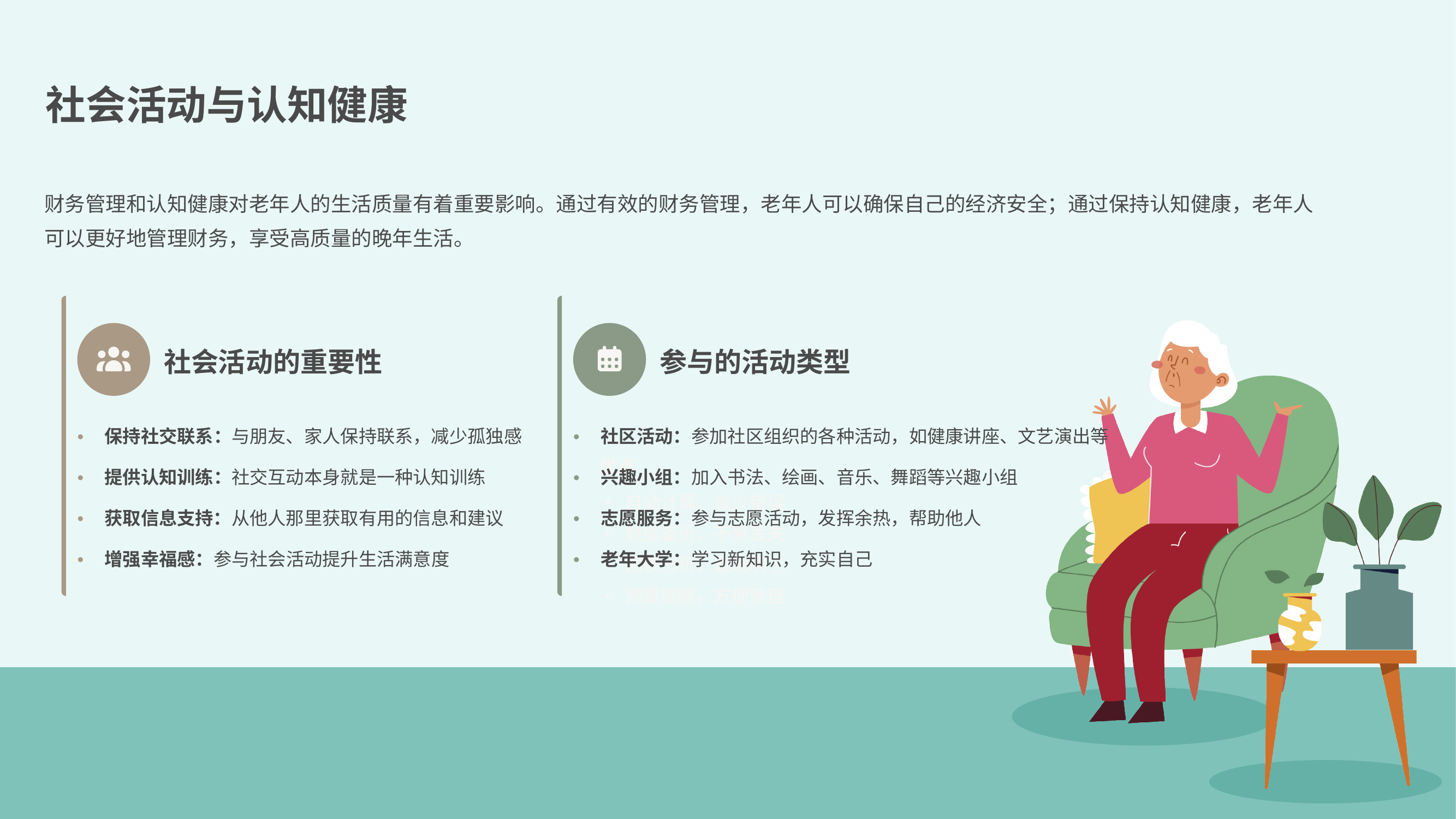

社会活动与认知健康
财务管理和认知健康对老年人的生活质量有着重要影响。通过有效的财务管理，老年人可以确保自己的经济安全；通过保持认知健康，老年人可以更好地管理财务，享受高质量的晚年生活。

社会活动的重要性
参与的活动类型

•
保持社交联系：与朋友、家人保持联系，减少孤独感
•
社区活动：参加社区组织的各种活动，如健康讲座、文艺演出等
优点
•
提供认知训练：社交互动本身就是一种认知训练
•
兴趣小组：加入书法、绘画、音乐、舞蹈等兴趣小组
• 自动计算，减少错误
•
获取信息支持：从他人那里获取有用的信息和建议
•
志愿服务：参与志愿活动，发挥余热，帮助他人
• 数据备份，不易丢失
•
增强幸福感：参与社会活动提升生活满意度
•
老年大学：学习新知识，充实自己
• 图表分析，直观明了
• 预算提醒，方便管理